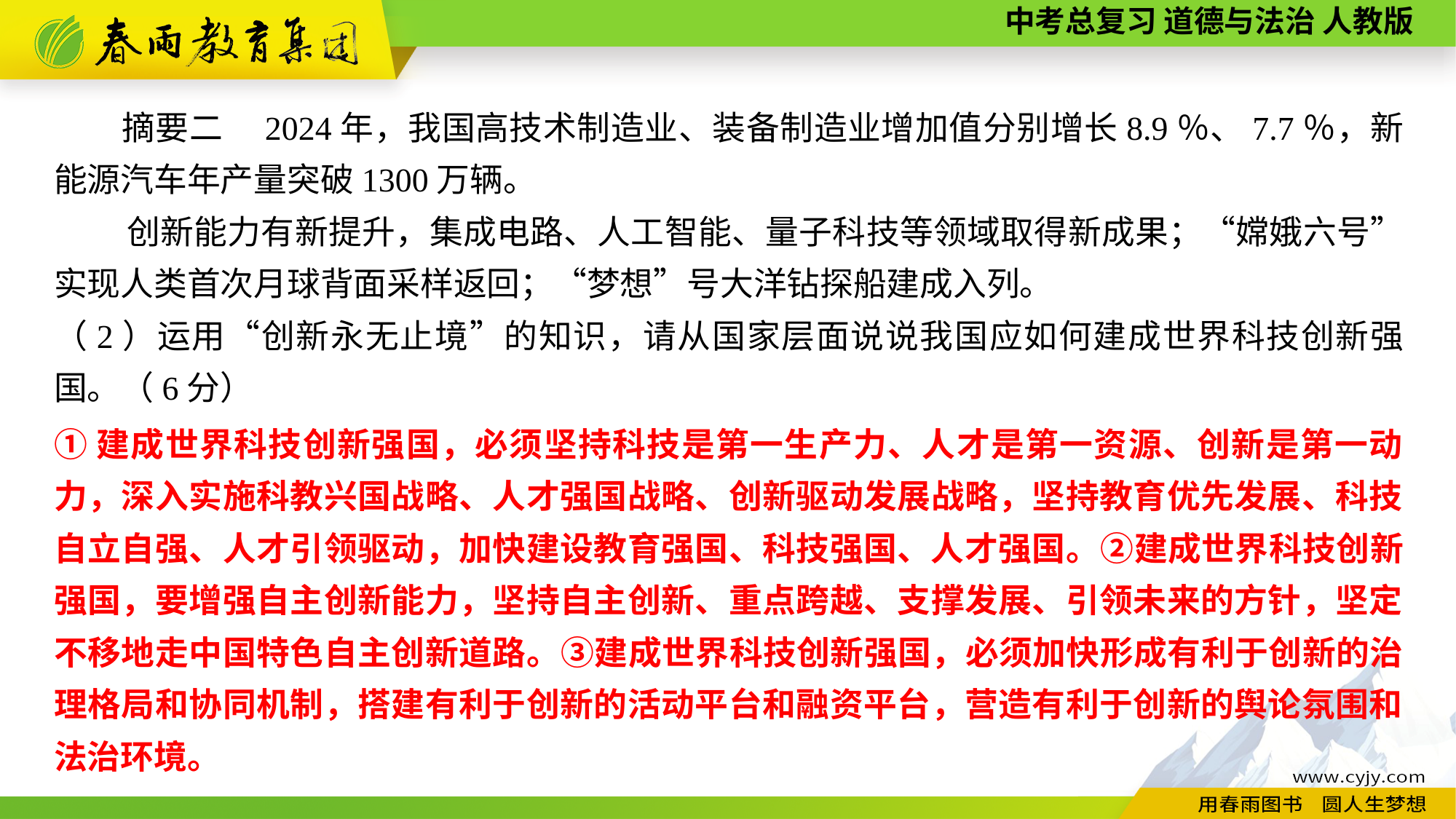

摘要二　2024年，我国高技术制造业、装备制造业增加值分别增长8.9％、7.7％，新能源汽车年产量突破1300万辆。
创新能力有新提升，集成电路、人工智能、量子科技等领域取得新成果；“嫦娥六号”实现人类首次月球背面采样返回；“梦想”号大洋钻探船建成入列。
（2）运用“创新永无止境”的知识，请从国家层面说说我国应如何建成世界科技创新强国。（6分）
①建成世界科技创新强国，必须坚持科技是第一生产力、人才是第一资源、创新是第一动力，深入实施科教兴国战略、人才强国战略、创新驱动发展战略，坚持教育优先发展、科技自立自强、人才引领驱动，加快建设教育强国、科技强国、人才强国。②建成世界科技创新强国，要增强自主创新能力，坚持自主创新、重点跨越、支撑发展、引领未来的方针，坚定不移地走中国特色自主创新道路。③建成世界科技创新强国，必须加快形成有利于创新的治理格局和协同机制，搭建有利于创新的活动平台和融资平台，营造有利于创新的舆论氛围和法治环境。